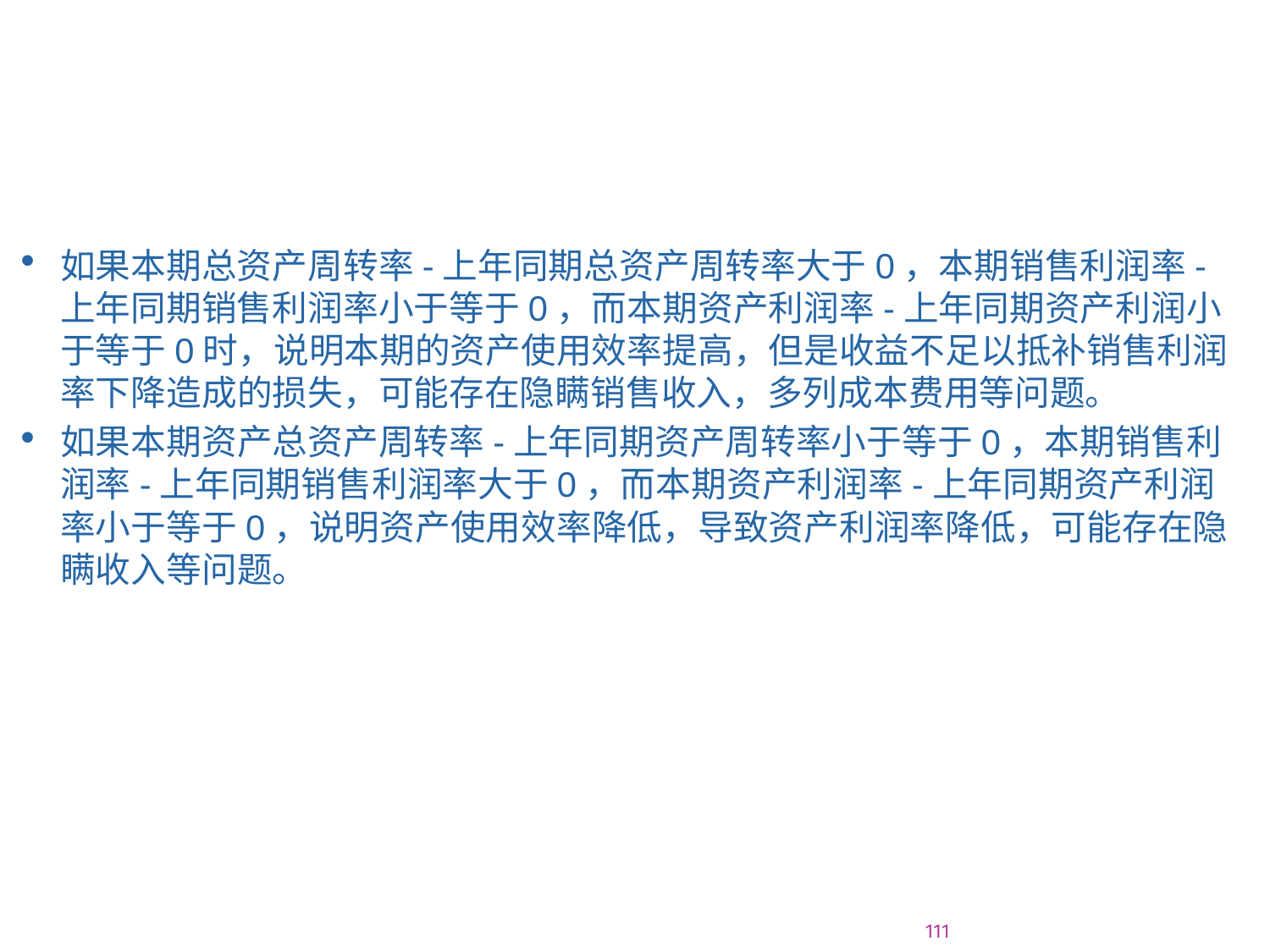

#
如果本期总资产周转率-上年同期总资产周转率大于0，本期销售利润率-上年同期销售利润率小于等于0，而本期资产利润率-上年同期资产利润小于等于0时，说明本期的资产使用效率提高，但是收益不足以抵补销售利润率下降造成的损失，可能存在隐瞒销售收入，多列成本费用等问题。
如果本期资产总资产周转率-上年同期资产周转率小于等于0，本期销售利润率-上年同期销售利润率大于0，而本期资产利润率-上年同期资产利润率小于等于0，说明资产使用效率降低，导致资产利润率降低，可能存在隐瞒收入等问题。
2015/7/20
111